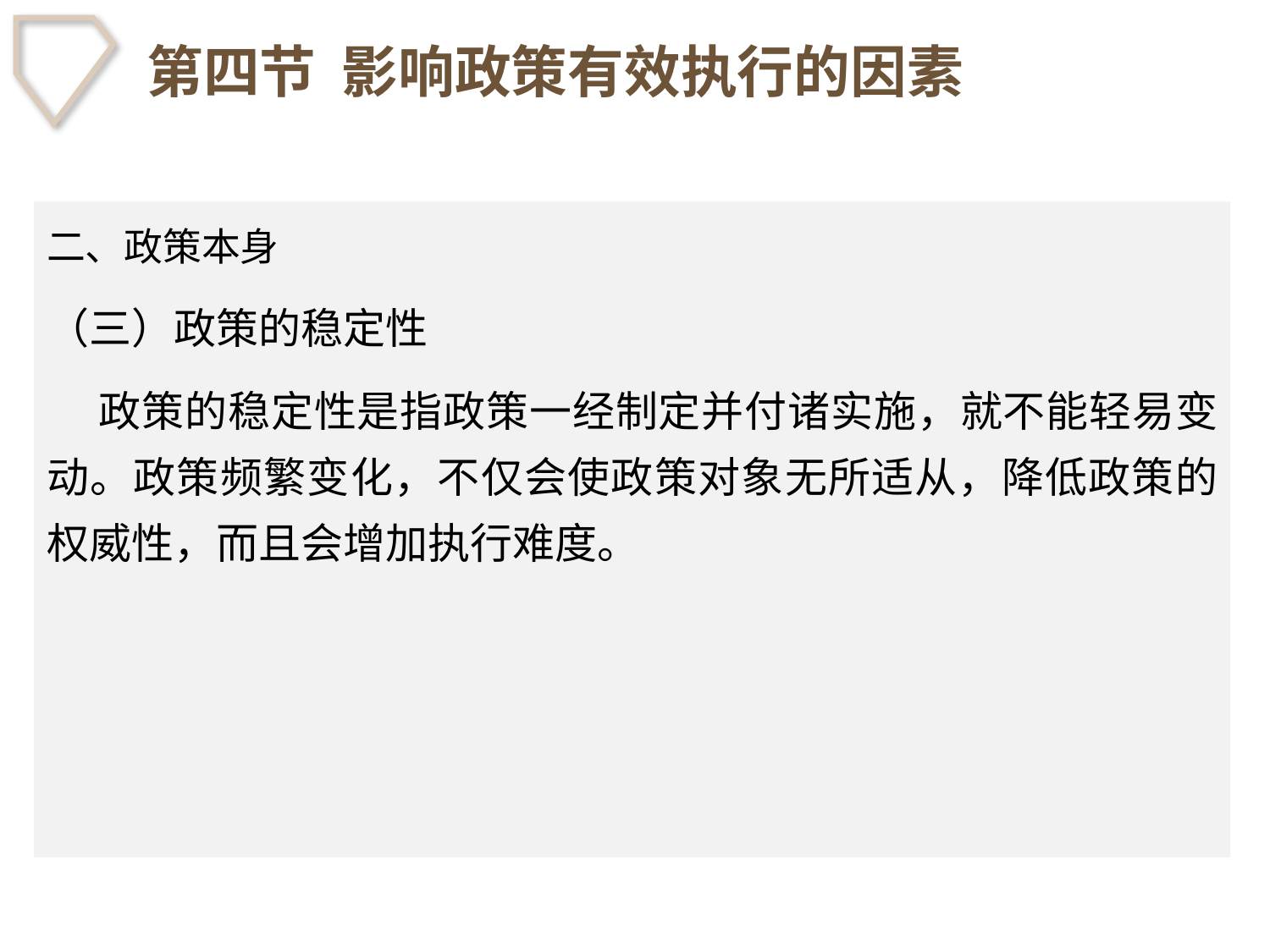

# 第四节  影响政策有效执行的因素
二、政策本身
（三）政策的稳定性
    政策的稳定性是指政策一经制定并付诸实施，就不能轻易变动。政策频繁变化，不仅会使政策对象无所适从，降低政策的权威性，而且会增加执行难度。